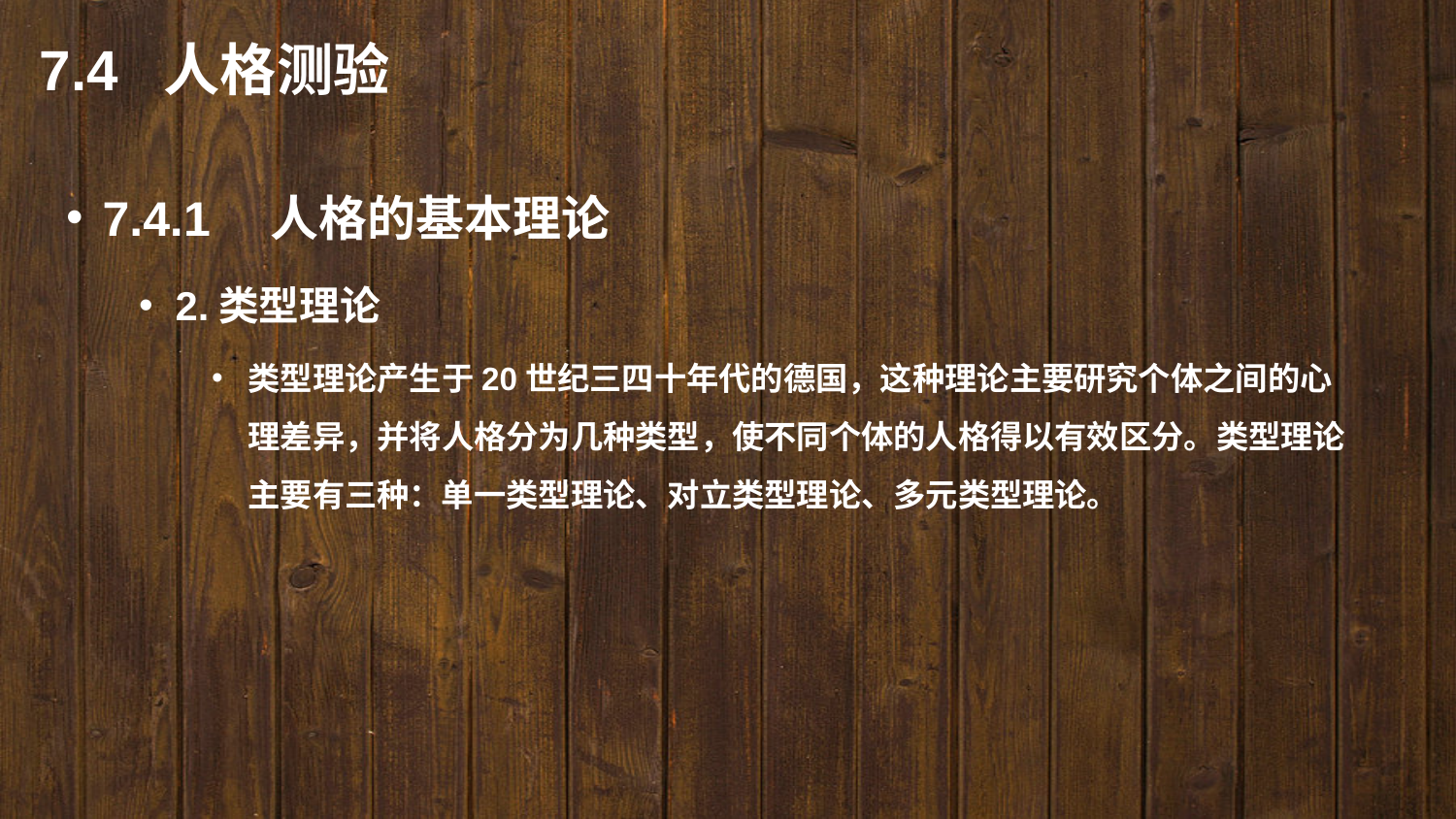

7.4  人格测验
7.4.1　人格的基本理论
2.类型理论
类型理论产生于20世纪三四十年代的德国，这种理论主要研究个体之间的心理差异，并将人格分为几种类型，使不同个体的人格得以有效区分。类型理论主要有三种：单一类型理论、对立类型理论、多元类型理论。